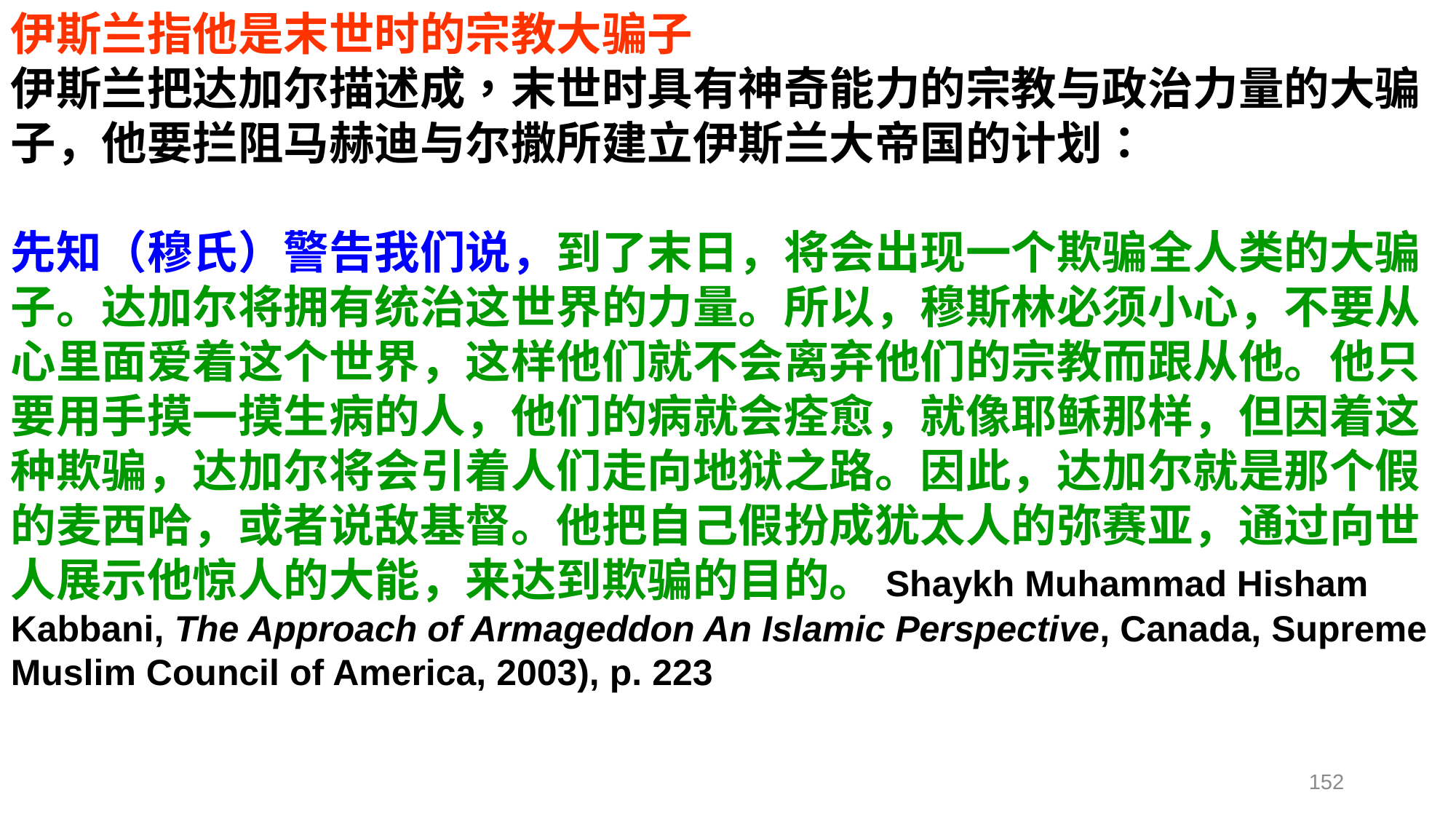

伊斯兰指他是末世时的宗教大骗子
伊斯兰把达加尔描述成，末世时具有神奇能力的宗教与政治力量的大骗子，他要拦阻马赫迪与尔撒所建立伊斯兰大帝国的计划：

先知（穆氏）警告我们说，到了末日，将会出现一个欺骗全人类的大骗子。达加尔将拥有统治这世界的力量。所以，穆斯林必须小心，不要从心里面爱着这个世界，这样他们就不会离弃他们的宗教而跟从他。他只要用手摸一摸生病的人，他们的病就会痊愈，就像耶稣那样，但因着这种欺骗，达加尔将会引着人们走向地狱之路。因此，达加尔就是那个假的麦西哈，或者说敌基督。他把自己假扮成犹太人的弥赛亚，通过向世人展示他惊人的大能，来达到欺骗的目的。Shaykh Muhammad Hisham Kabbani, The Approach of Armageddon An Islamic Perspective, Canada, Supreme Muslim Council of America, 2003), p. 223
152